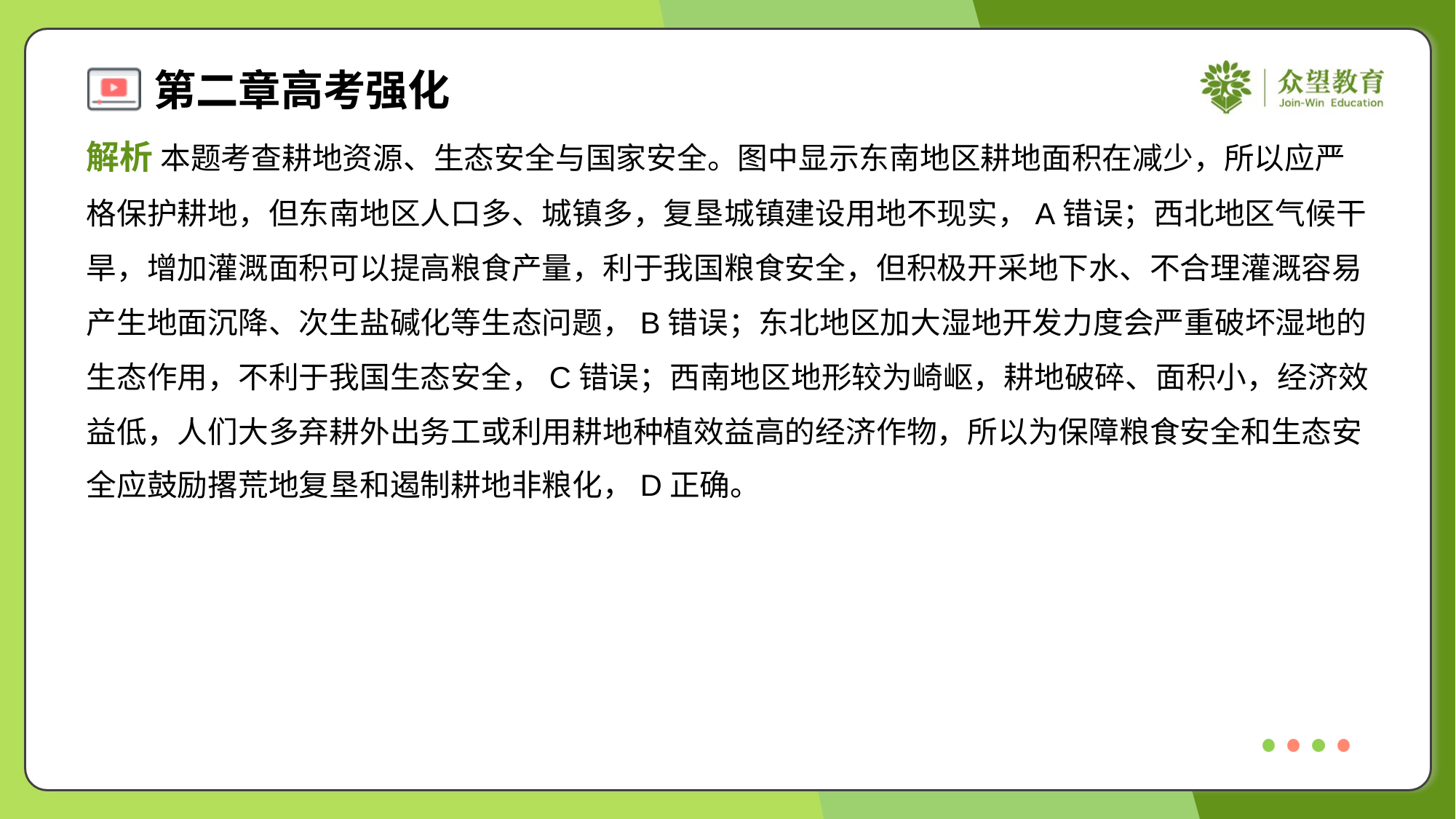

解析 本题考查耕地资源、生态安全与国家安全。图中显示东南地区耕地面积在减少，所以应严
格保护耕地，但东南地区人口多、城镇多，复垦城镇建设用地不现实，A错误；西北地区气候干
旱，增加灌溉面积可以提高粮食产量，利于我国粮食安全，但积极开采地下水、不合理灌溉容易
产生地面沉降、次生盐碱化等生态问题，B错误；东北地区加大湿地开发力度会严重破坏湿地的
生态作用，不利于我国生态安全，C错误；西南地区地形较为崎岖，耕地破碎、面积小，经济效
益低，人们大多弃耕外出务工或利用耕地种植效益高的经济作物，所以为保障粮食安全和生态安
全应鼓励撂荒地复垦和遏制耕地非粮化，D正确。